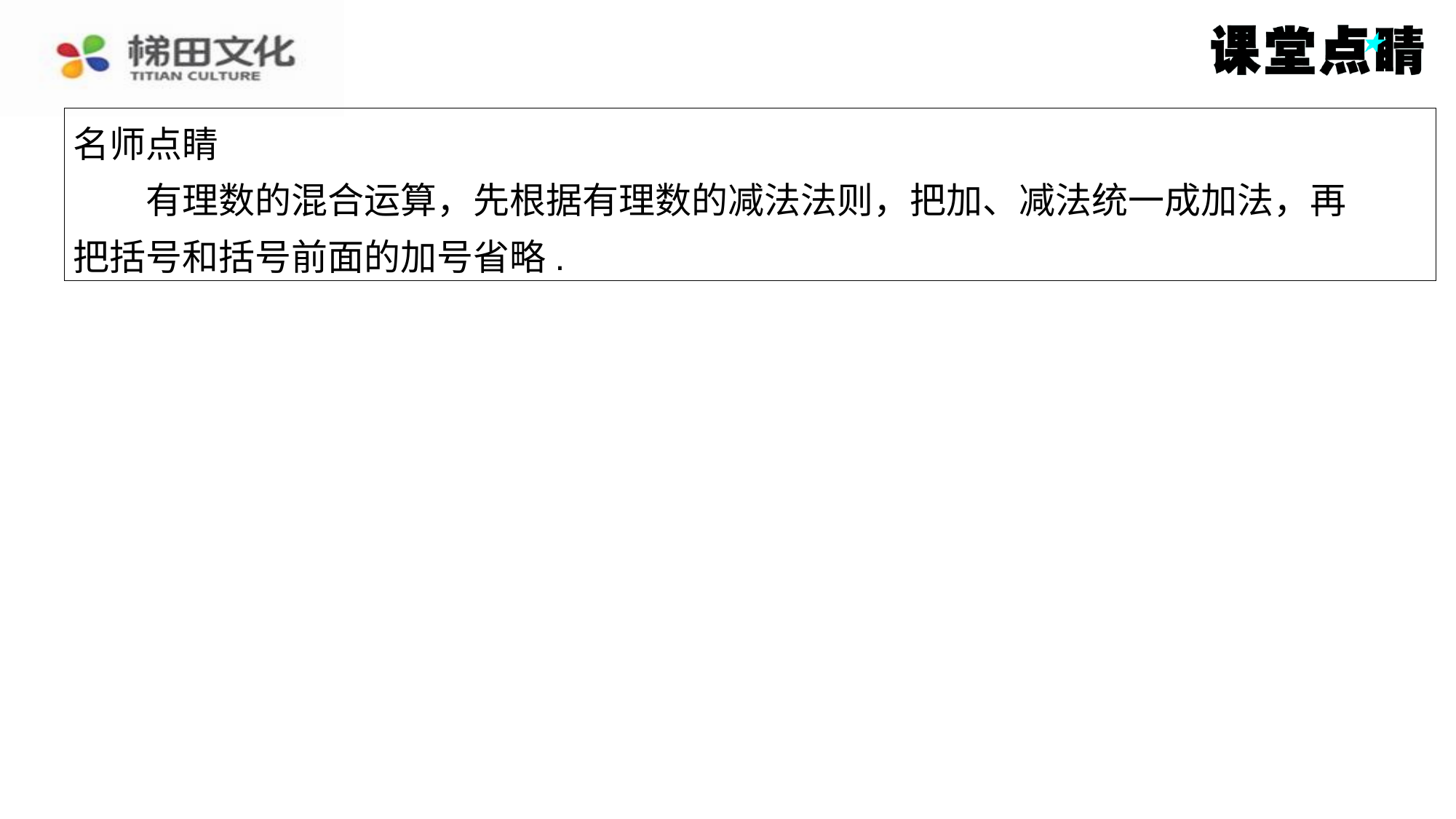

名师点睛
有理数的混合运算，先根据有理数的减法法则，把加、减法统一成加法，再
把括号和括号前面的加号省略.